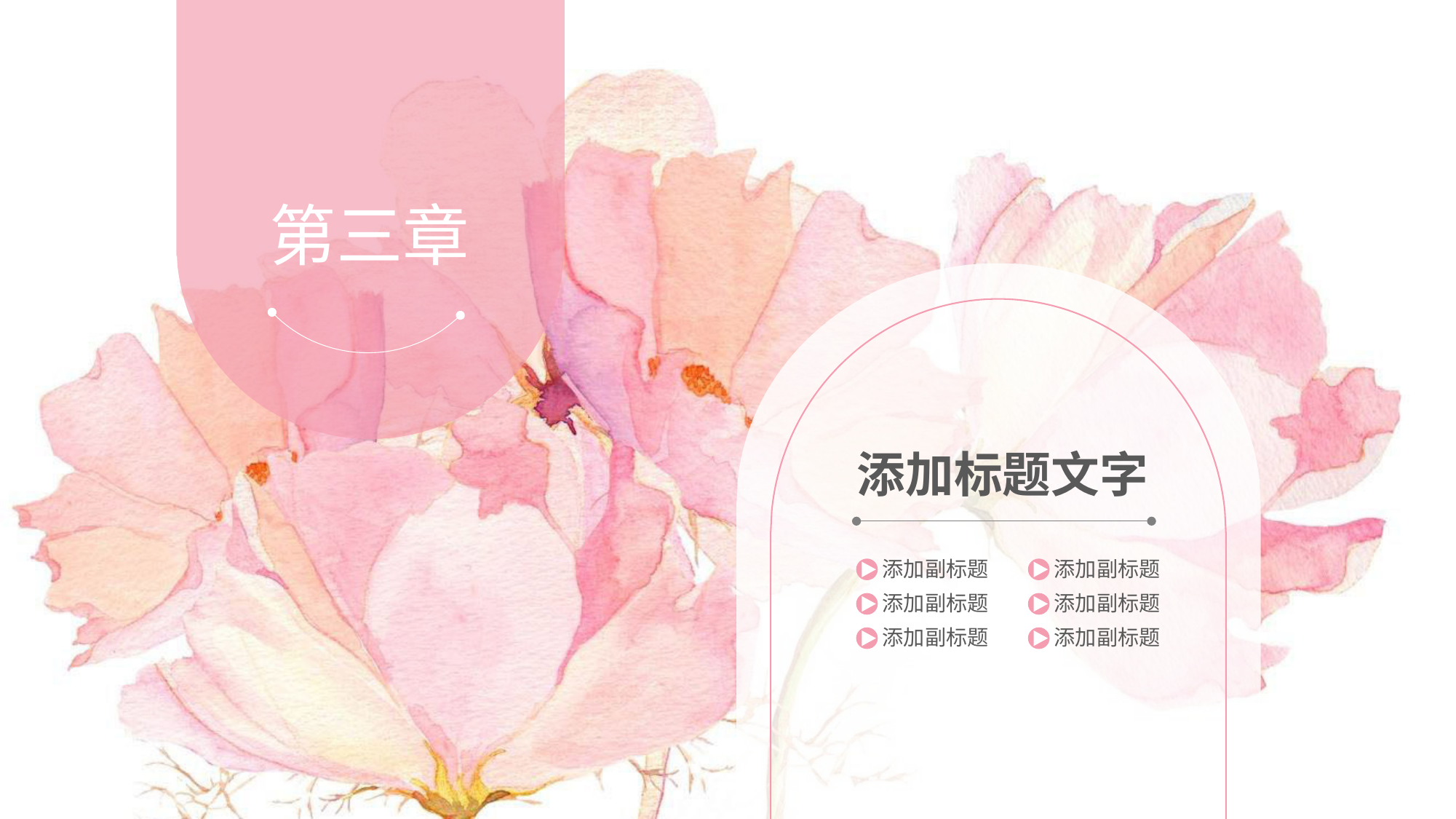

第三章

添加标题文字
添加副标题

添加副标题

添加副标题

添加副标题

添加副标题

添加副标题